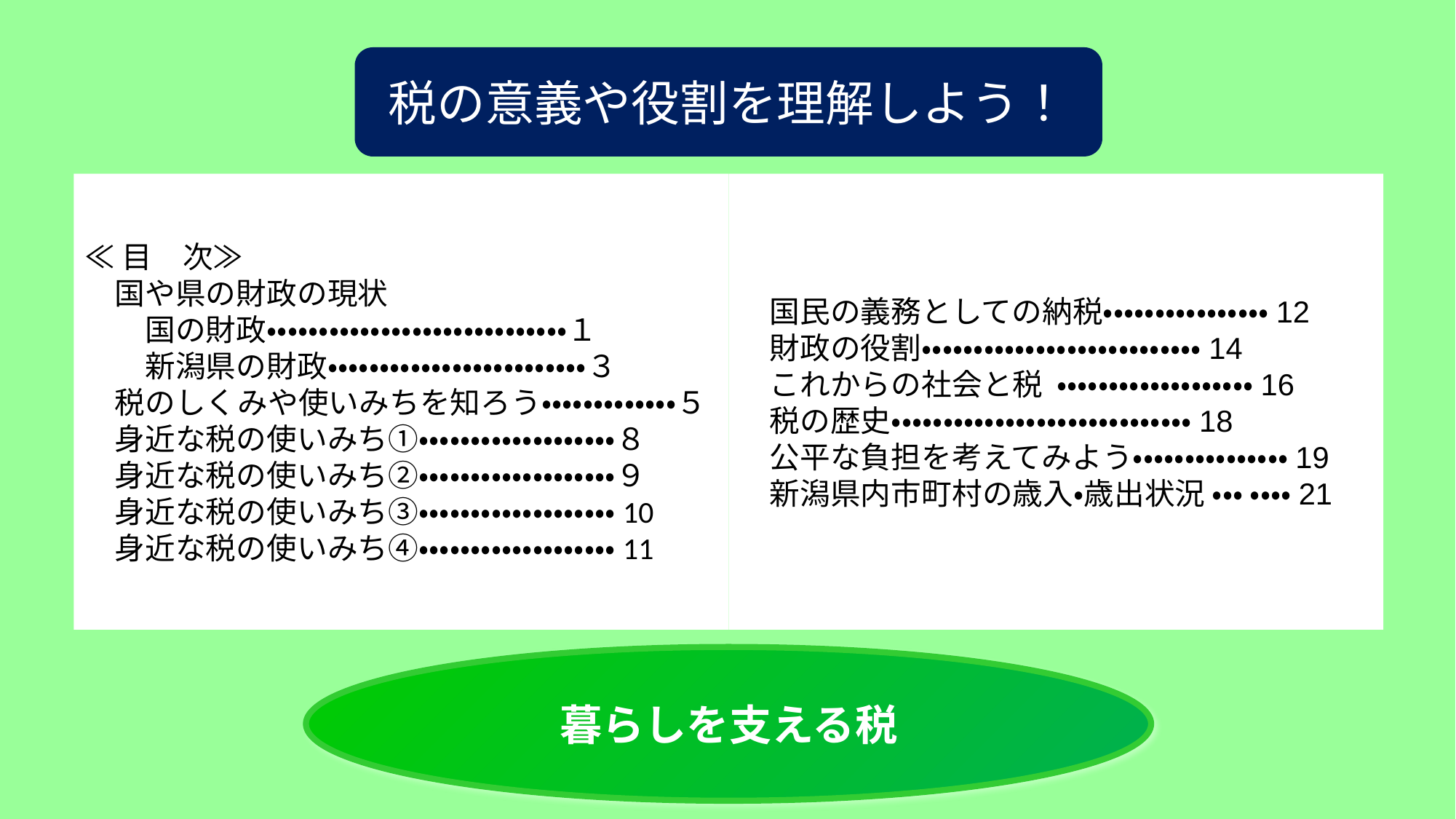

税の意義や役割を理解しよう！

　国民の義務としての納税・・・・・・・・・・・・・・・・12
　財政の役割・・・・・・・・・・・・・・・・・・・・・・・・・・・14
　これからの社会と税  ・・・・・・・・・・・・・・・・・・・16
　税の歴史・・・・・・・・・・・・・・・・・・・・・・・・・・・・・18
　公平な負担を考えてみよう・・・・・・・・・・・・・・・19
　新潟県内市町村の歳入・歳出状況 ・・・ ・・・・21

≪目　次≫
　国や県の財政の現状
　　国の財政・・・・・・・・・・・・・・・・・・・・・・・・・・・・・１
　　新潟県の財政・・・・・・・・・・・・・・・・・・・・・・・・・３
　税のしくみや使いみちを知ろう・・・・・・・・・・・・・５
　身近な税の使いみち①・・・・・・・・・・・・・・・・・・・８
　身近な税の使いみち②・・・・・・・・・・・・・・・・・・・９
　身近な税の使いみち③・・・・・・・・・・・・・・・・・・・10
　身近な税の使いみち④・・・・・・・・・・・・・・・・・・・11
暮らしを支える税